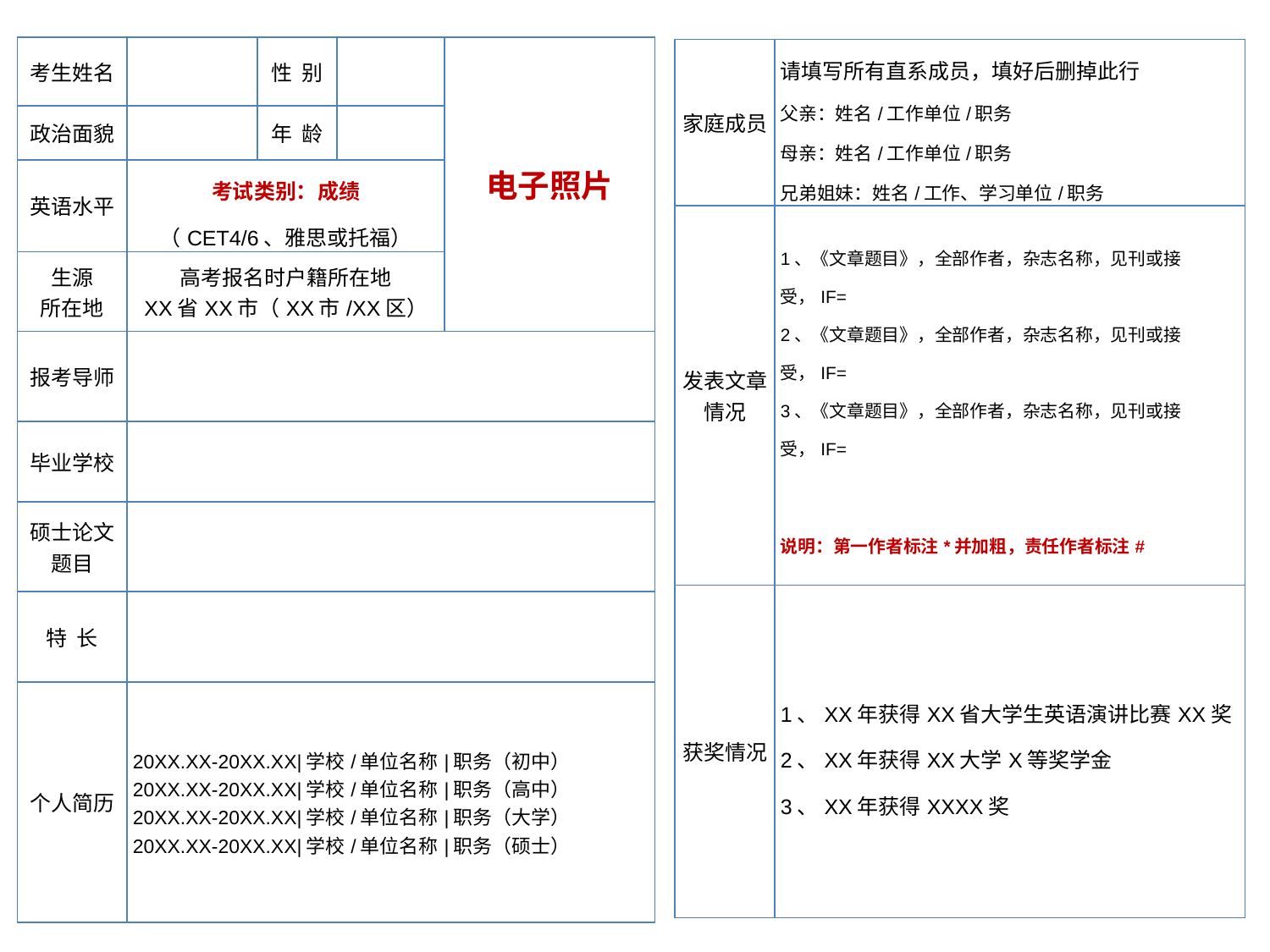

| 考生姓名 |  | 性 别 |  | 电子照片 |
| --- | --- | --- | --- | --- |
| 政治面貌 |  | 年 龄 |  |  |
| 英语水平 | 考试类别：成绩 （CET4/6、雅思或托福） |  |  |  |
| 生源 所在地 | 高考报名时户籍所在地 XX省XX市（XX市/XX区） |  |  |  |
| 报考导师 |  |  |  |  |
| 毕业学校 |  |  |  |  |
| 硕士论文题目 |  |  |  |  |
| 特 长 |  |  |  |  |
| 个人简历 | 20XX.XX-20XX.XX|学校/单位名称|职务（初中） 20XX.XX-20XX.XX|学校/单位名称|职务（高中） 20XX.XX-20XX.XX|学校/单位名称|职务（大学） 20XX.XX-20XX.XX|学校/单位名称|职务（硕士） |  |  |  |
| 家庭成员 | 请填写所有直系成员，填好后删掉此行 父亲：姓名/工作单位/职务 母亲：姓名/工作单位/职务 兄弟姐妹：姓名/工作、学习单位/职务 |
| --- | --- |
| 发表文章 情况 | 1、《文章题目》，全部作者，杂志名称，见刊或接受，IF= 2、《文章题目》，全部作者，杂志名称，见刊或接受，IF= 3、《文章题目》，全部作者，杂志名称，见刊或接受，IF= 说明：第一作者标注\*并加粗，责任作者标注# |
| 获奖情况 | 1、XX年获得XX省大学生英语演讲比赛XX奖 2、XX年获得XX大学X等奖学金 3、XX年获得XXXX奖 |